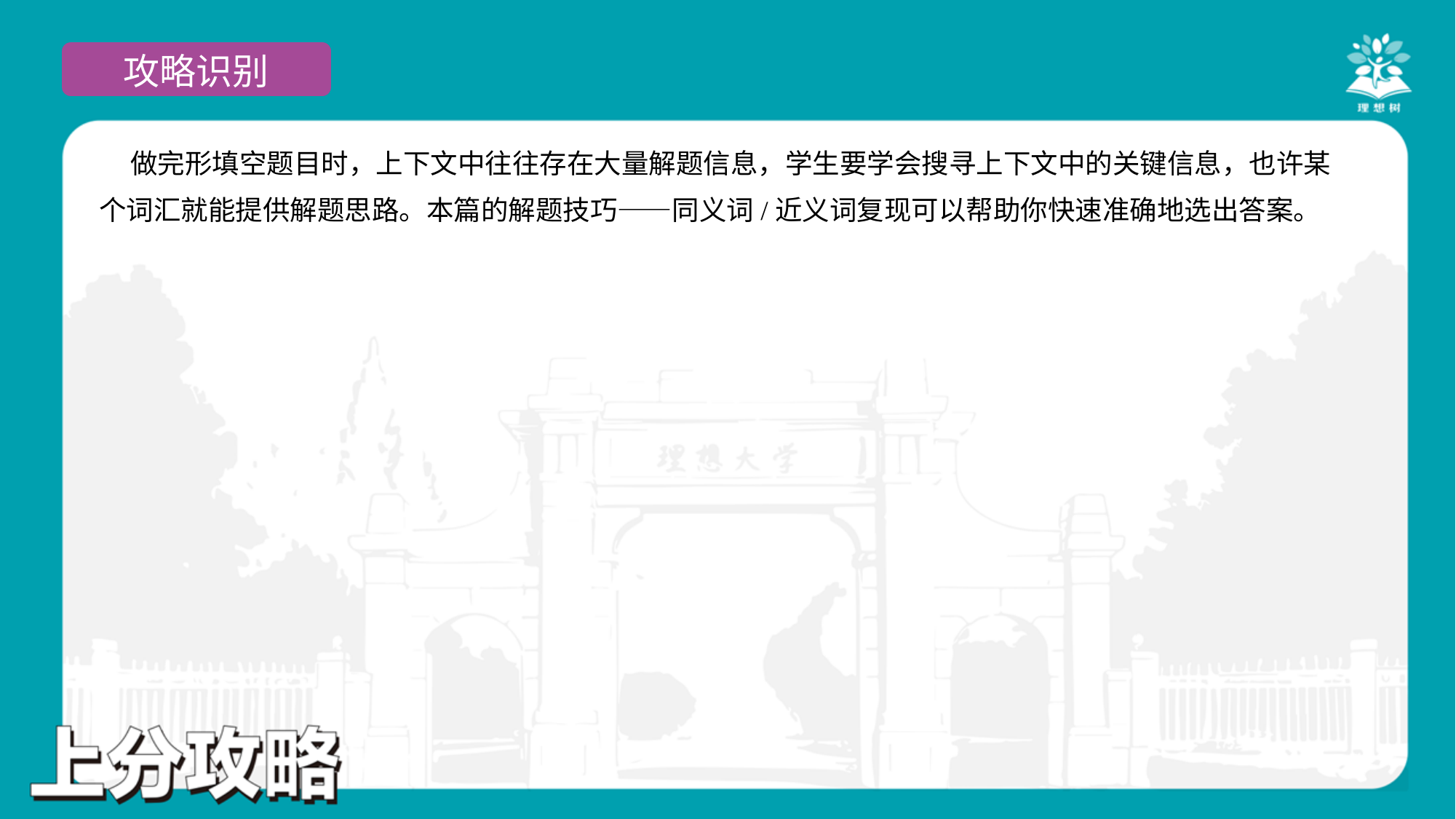

做完形填空题目时，上下文中往往存在大量解题信息，学生要学会搜寻上下文中的关键信息，也许某
个词汇就能提供解题思路。本篇的解题技巧——同义词/近义词复现可以帮助你快速准确地选出答案。